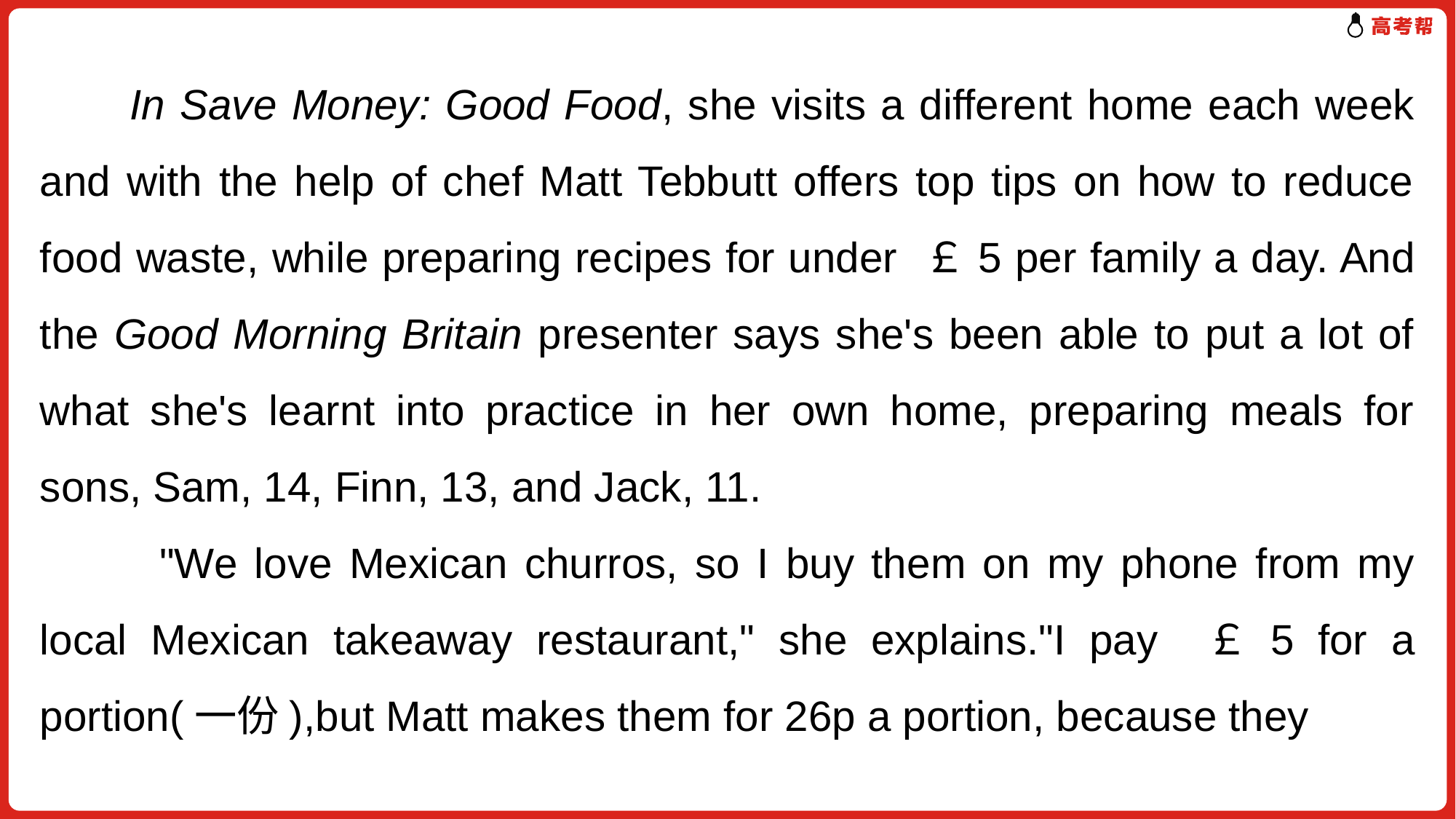

In Save Money: Good Food, she visits a different home each week and with the help of chef Matt Tebbutt offers top tips on how to reduce food waste, while preparing recipes for under ￡5 per family a day. And the Good Morning Britain presenter says she's been able to put a lot of what she's learnt into practice in her own home, preparing meals for sons, Sam, 14, Finn, 13, and Jack, 11.
       "We love Mexican churros, so I buy them on my phone from my local Mexican takeaway restaurant," she explains."I pay ￡5 for a portion(一份),but Matt makes them for 26p a portion, because they